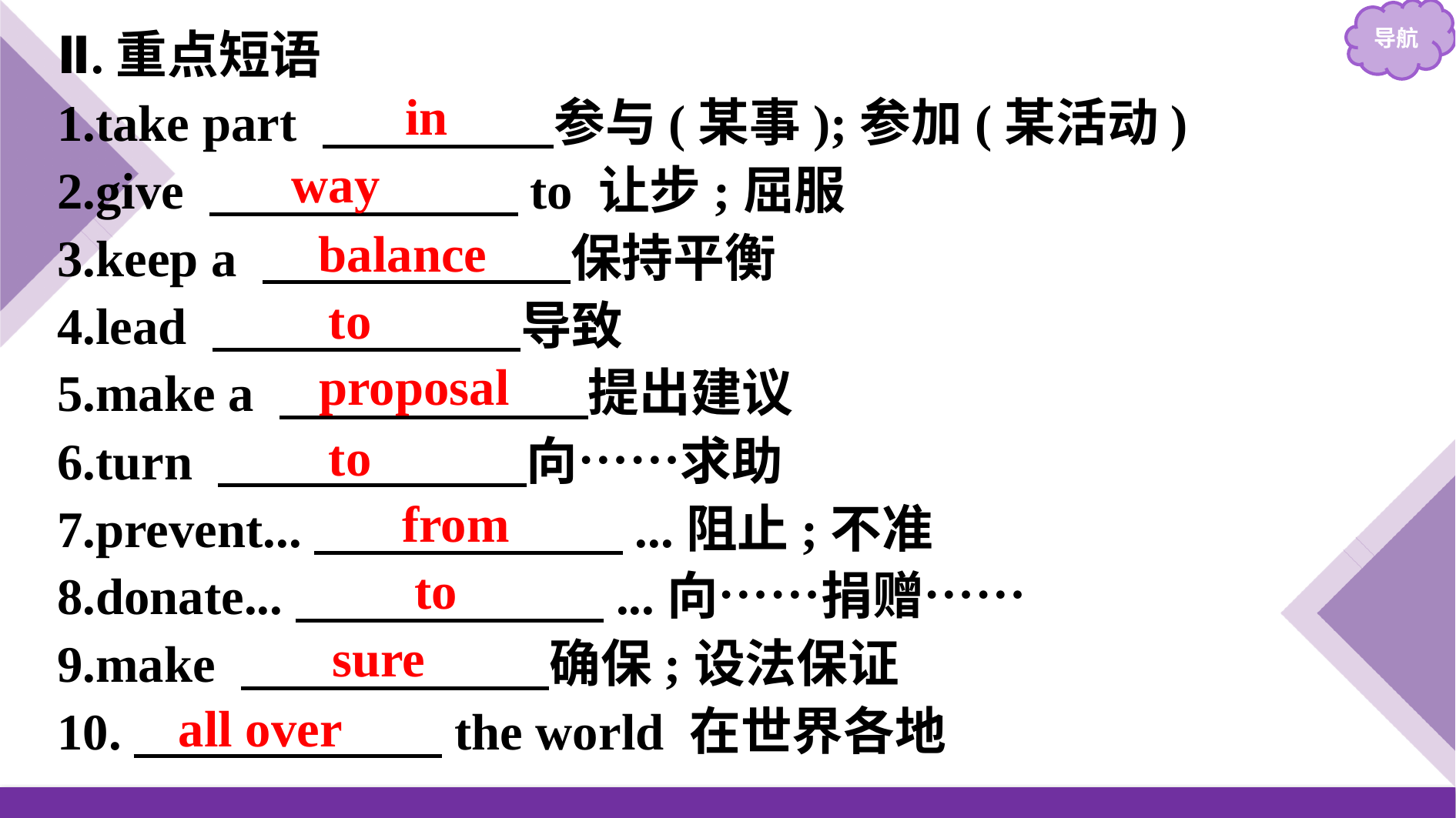

Ⅱ.重点短语
1.take part 　　　　 参与(某事);参加(某活动)
2.give 　　　　　　to 让步;屈服
3.keep a 　　　　　　保持平衡
4.lead 　　　　　　导致
5.make a 　　　　　　提出建议
6.turn 　　　　　　向……求助
7.prevent...　　　　　　...阻止;不准
8.donate...　　　　　　...向……捐赠……
9.make 　　　　　　确保;设法保证
10.　　　　　　the world 在世界各地
in
way
balance
to
proposal
to
from
to
sure
all over